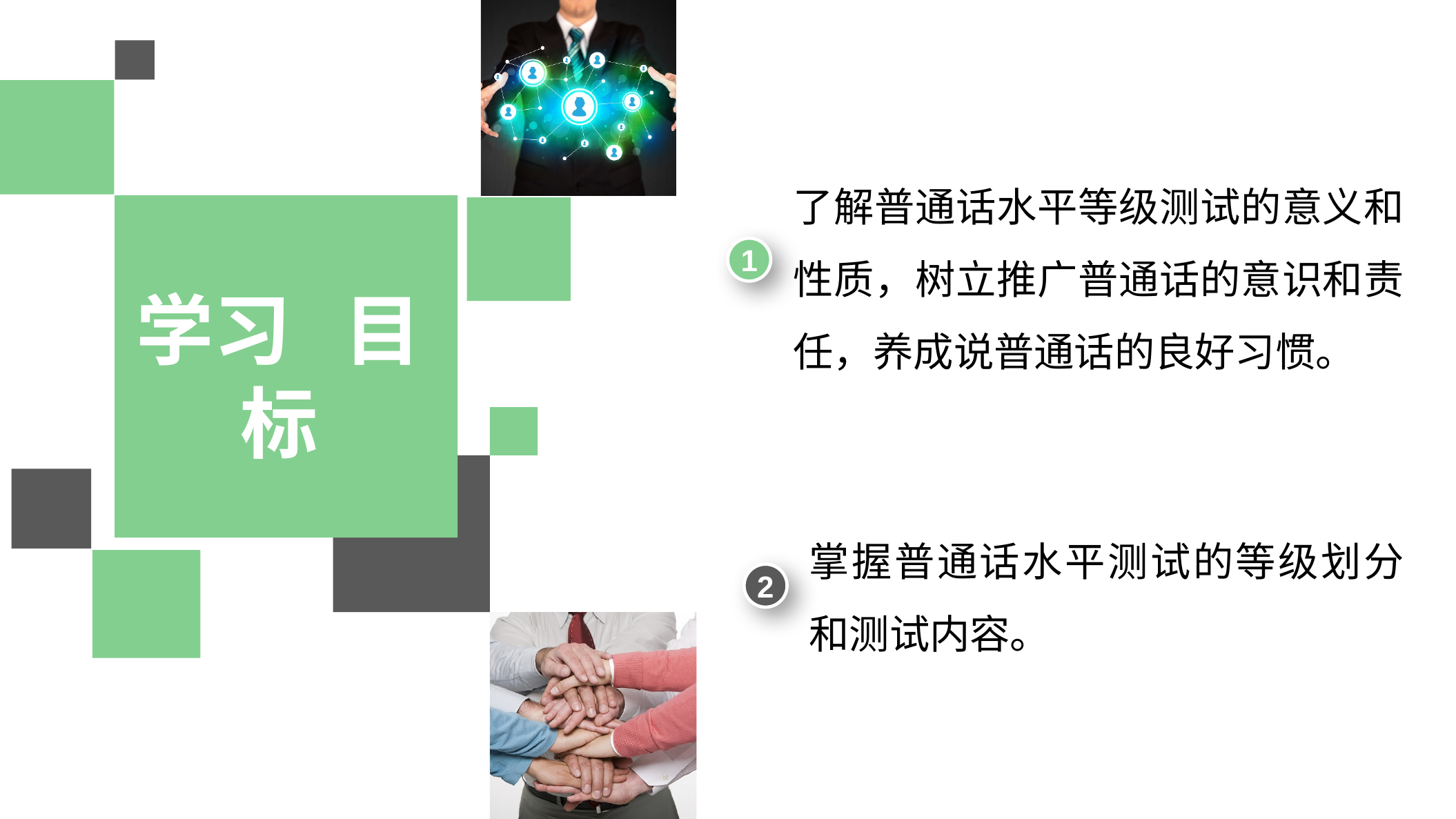

了解普通话水平等级测试的意义和性质，树立推广普通话的意识和责任，养成说普通话的良好习惯。

1
学习   目标

掌握普通话水平测试的等级划分和测试内容。

2